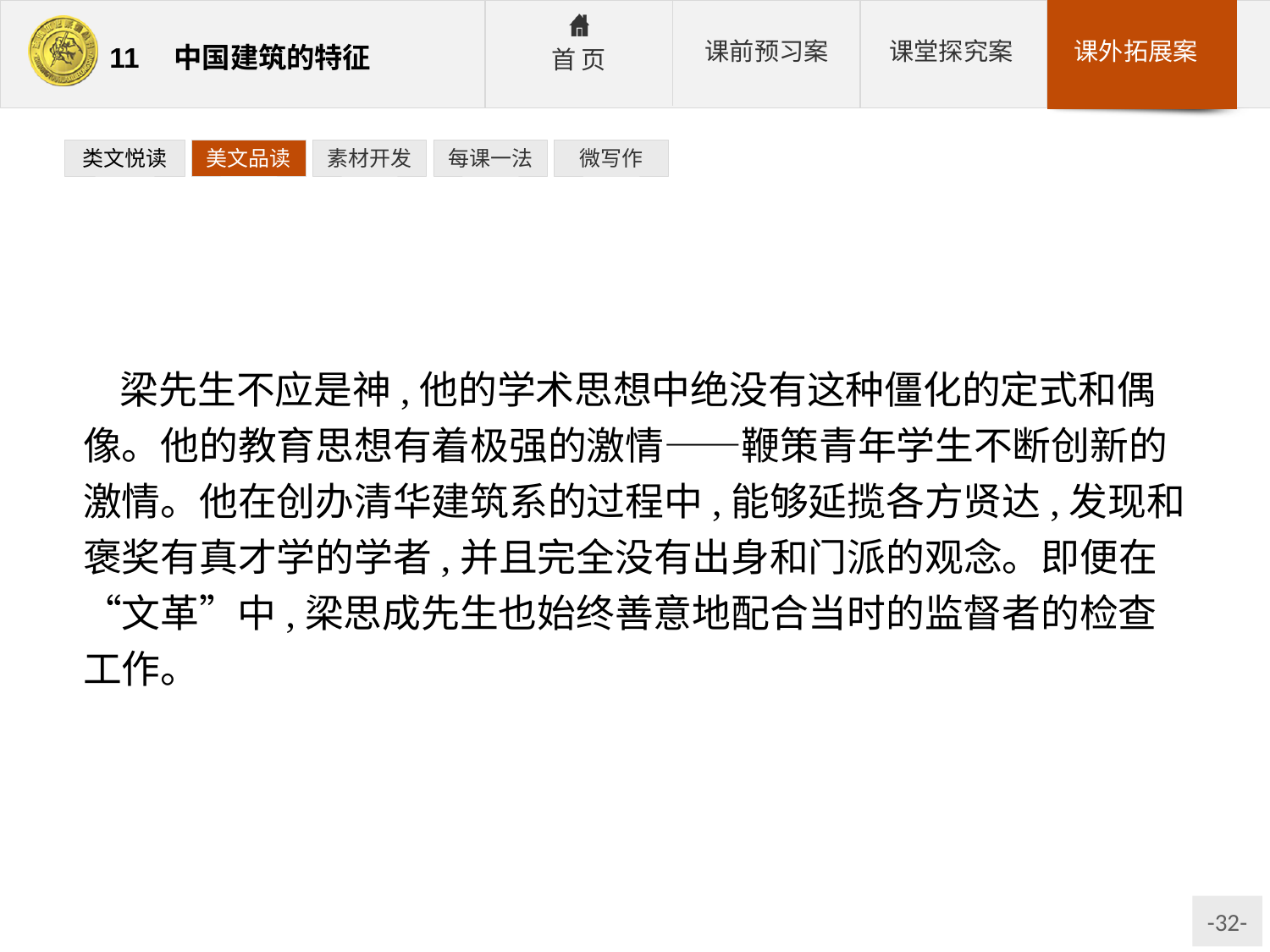

类文悦读
美文品读
素材开发
每课一法
微写作
梁先生不应是神,他的学术思想中绝没有这种僵化的定式和偶像。他的教育思想有着极强的激情——鞭策青年学生不断创新的激情。他在创办清华建筑系的过程中,能够延揽各方贤达,发现和褒奖有真才学的学者,并且完全没有出身和门派的观念。即便在“文革”中,梁思成先生也始终善意地配合当时的监督者的检查工作。